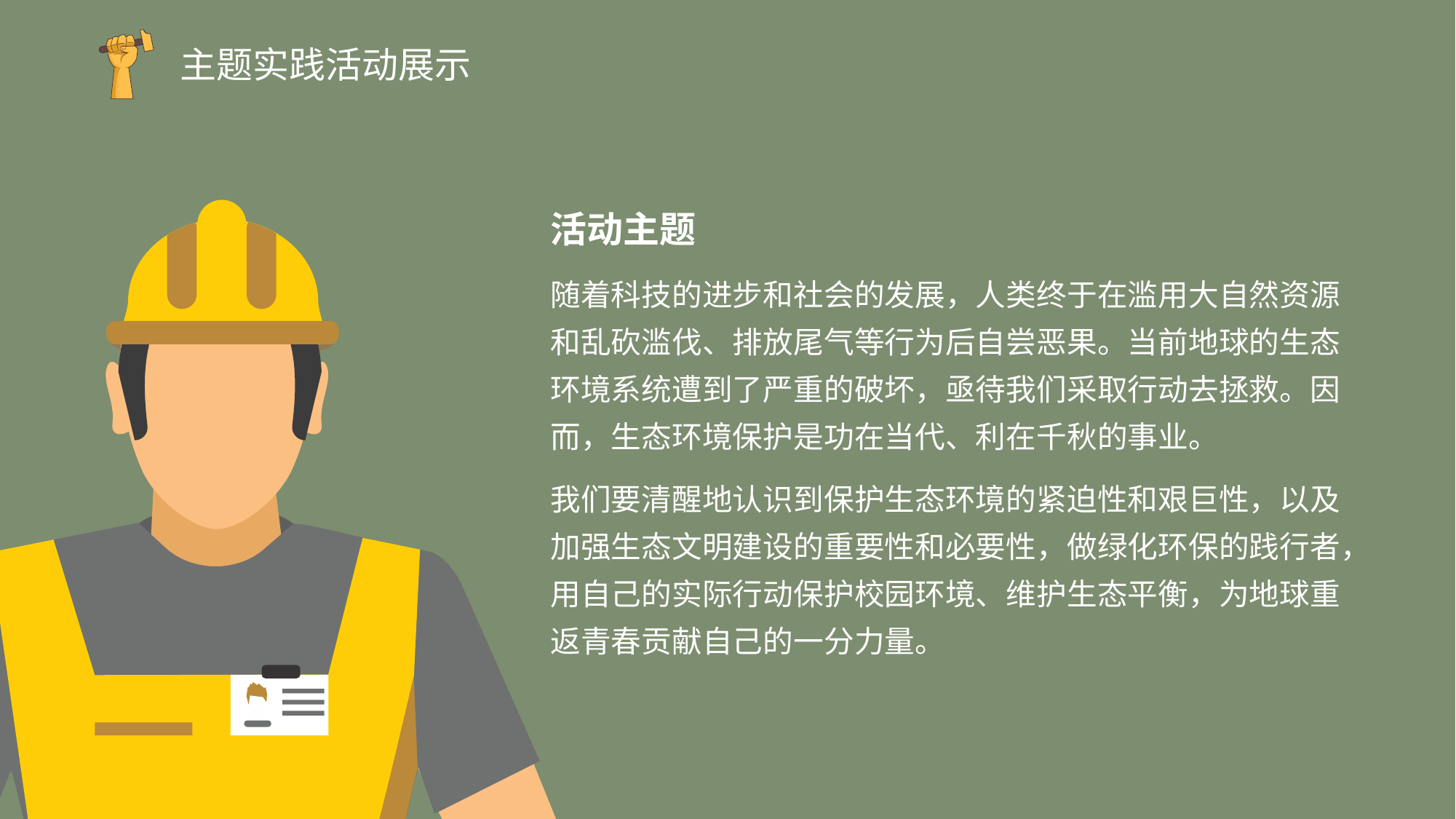

主题实践活动展示
活动主题
随着科技的进步和社会的发展，人类终于在滥用大自然资源和乱砍滥伐、排放尾气等行为后自尝恶果。当前地球的生态环境系统遭到了严重的破坏，亟待我们采取行动去拯救。因而，生态环境保护是功在当代、利在千秋的事业。
我们要清醒地认识到保护生态环境的紧迫性和艰巨性，以及加强生态文明建设的重要性和必要性，做绿化环保的践行者，用自己的实际行动保护校园环境、维护生态平衡，为地球重返青春贡献自己的一分力量。